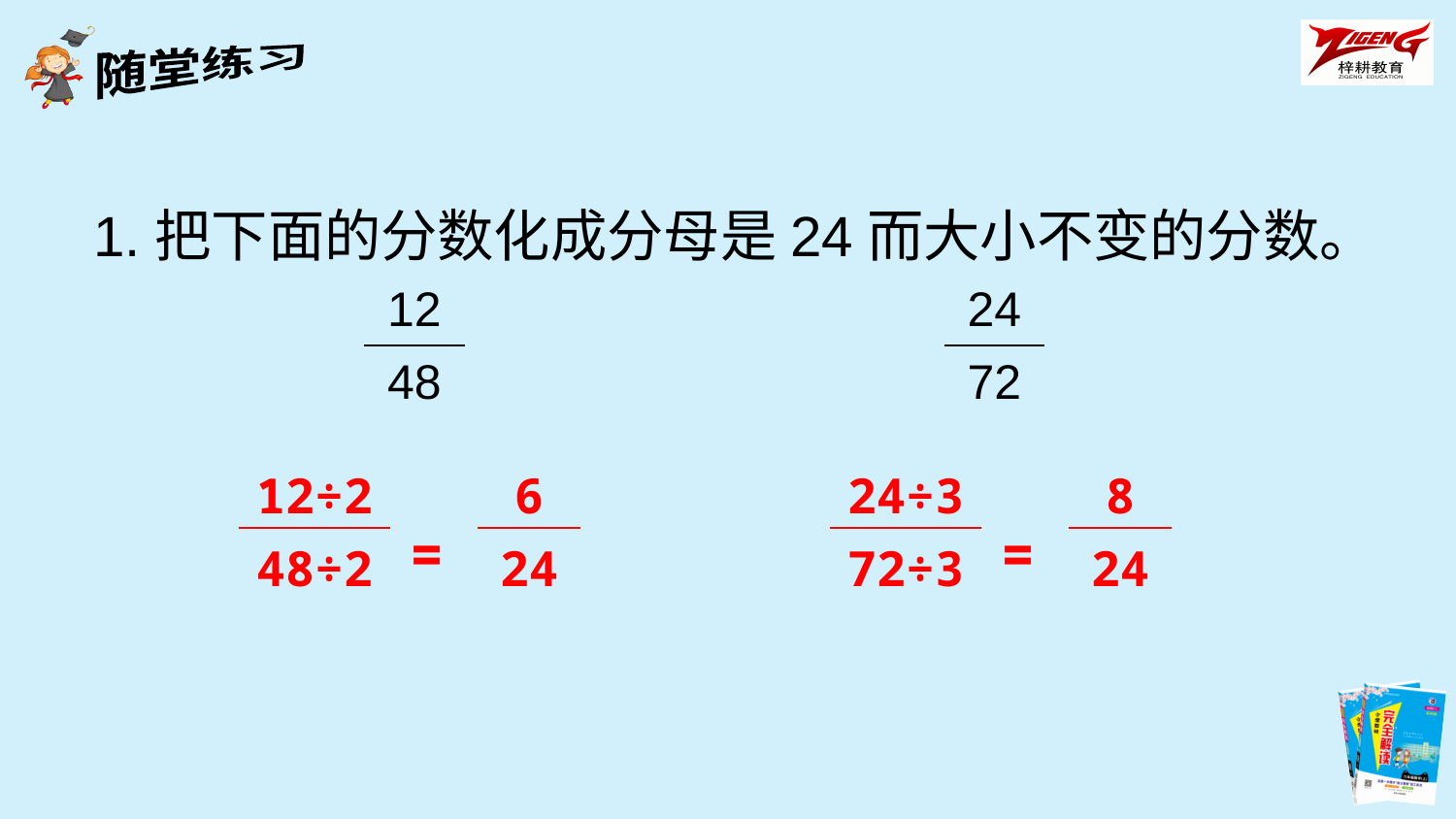

1.把下面的分数化成分母是24而大小不变的分数。
| 12 |
| --- |
| 48 |
| 24 |
| --- |
| 72 |
| 12÷2 |
| --- |
| 48÷2 |
| 6 |
| --- |
| 24 |
| 24÷3 |
| --- |
| 72÷3 |
| 8 |
| --- |
| 24 |
=
=